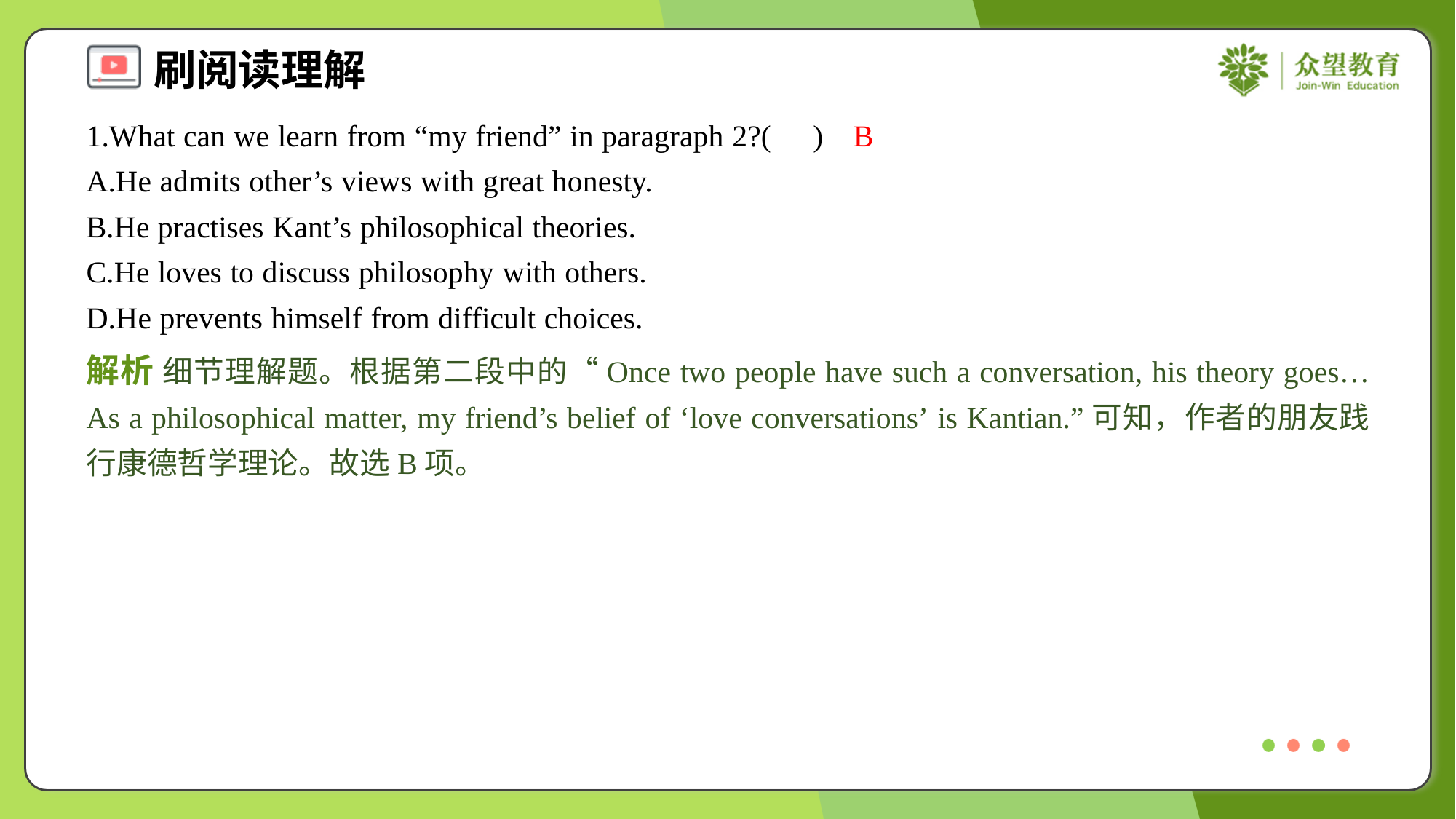

1.What can we learn from “my friend” in paragraph 2?(     )
B
A.He admits other’s views with great honesty.
B.He practises Kant’s philosophical theories.
C.He loves to discuss philosophy with others.
D.He prevents himself from difficult choices.
解析 细节理解题。根据第二段中的“Once two people have such a conversation, his theory goes… As a philosophical matter, my friend’s belief of ‘love conversations’ is Kantian.”可知，作者的朋友践行康德哲学理论。故选B项。